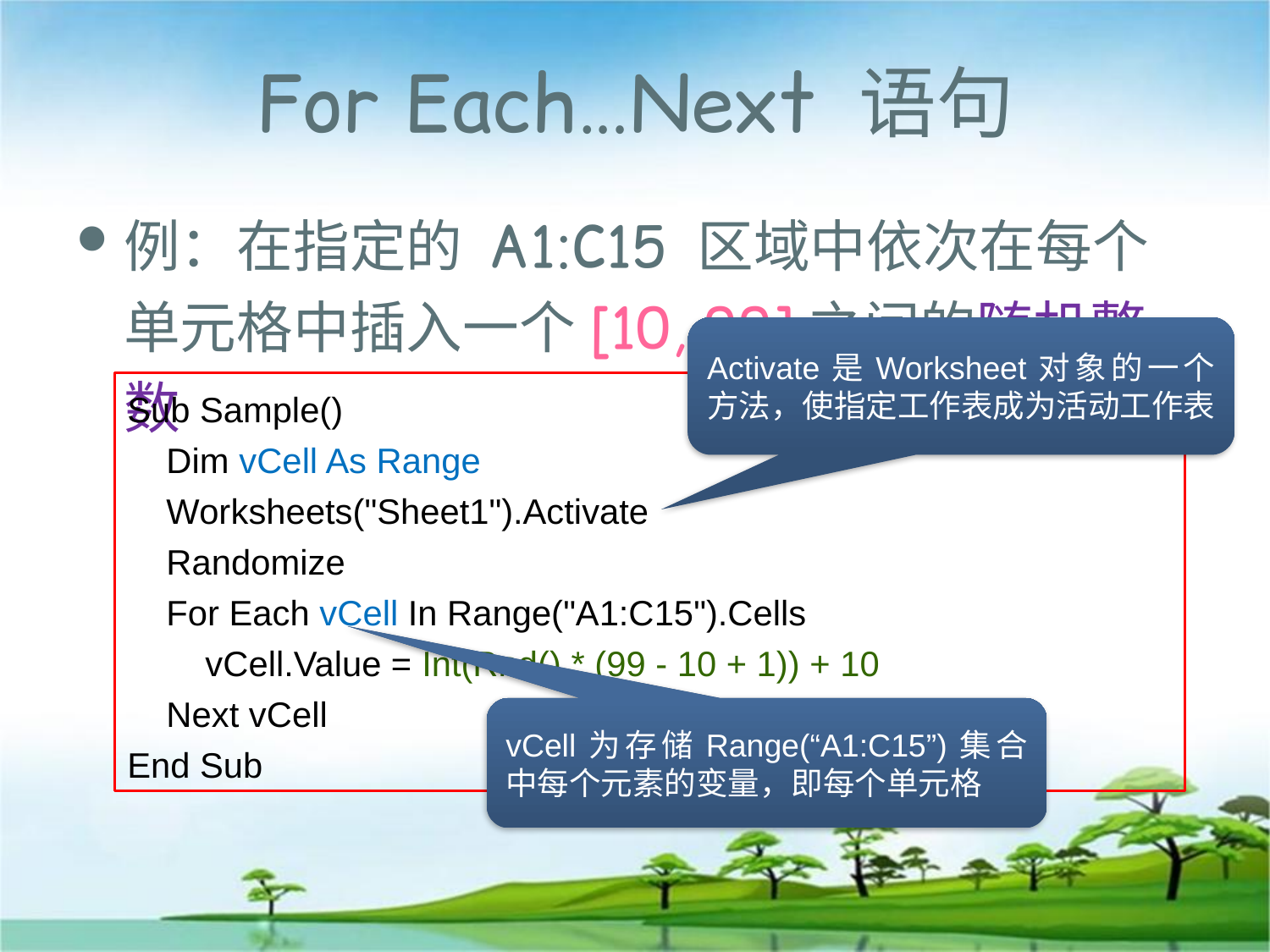

# For Each…Next 语句
例：在指定的 A1:C15 区域中依次在每个单元格中插入一个[10, 99]之间的随机整数
Activate是Worksheet对象的一个方法，使指定工作表成为活动工作表
Sub Sample()
    Dim vCell As Range
    Worksheets("Sheet1").Activate
    Randomize
    For Each vCell In Range("A1:C15").Cells
        vCell.Value = Int(Rnd() * (99 - 10 + 1)) + 10
    Next vCell
End Sub
vCell为存储Range(“A1:C15”)集合中每个元素的变量，即每个单元格